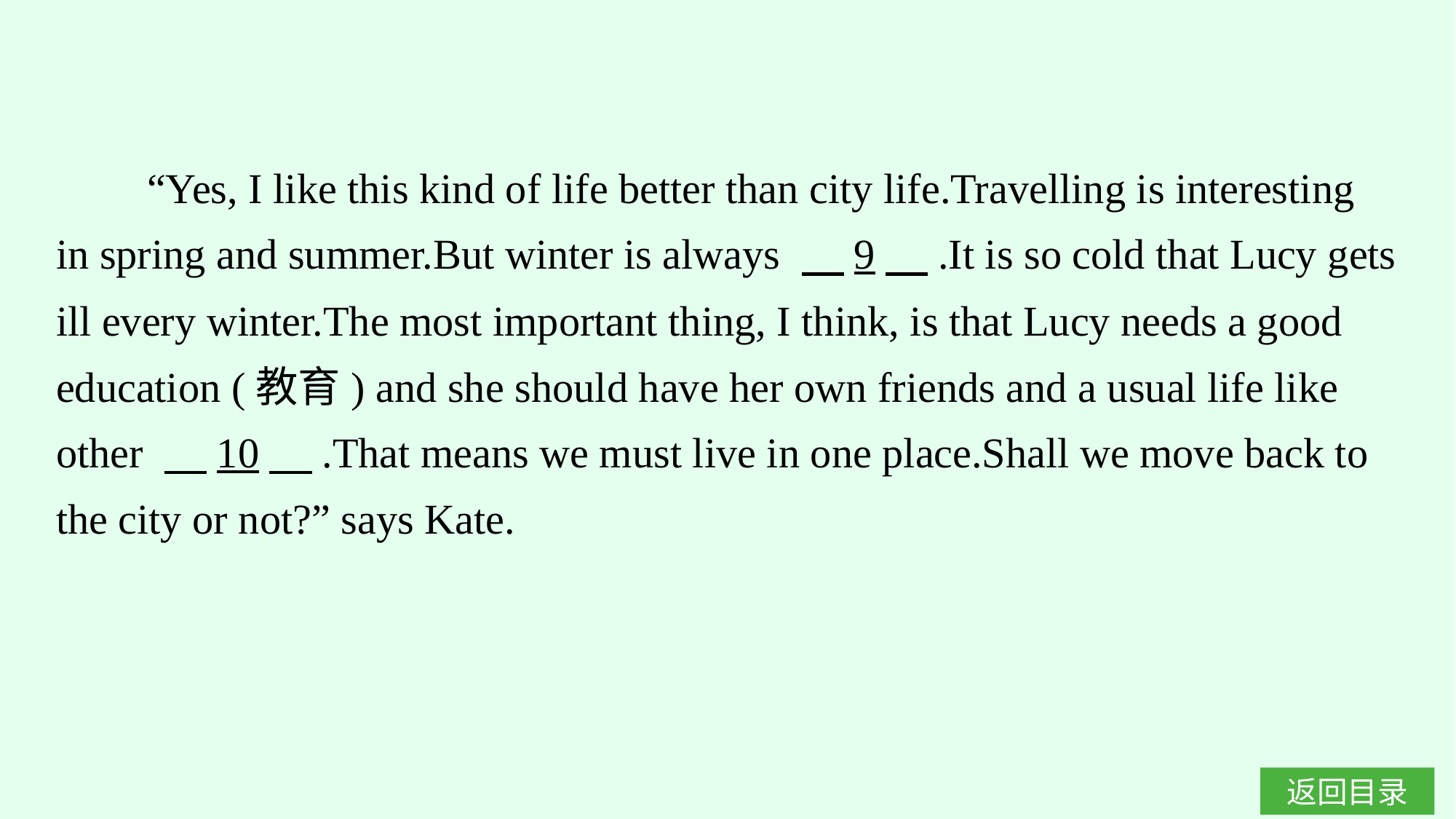

“Yes, I like this kind of life better than city life.Travelling is interesting in spring and summer.But winter is always 　9　.It is so cold that Lucy gets ill every winter.The most important thing, I think, is that Lucy needs a good education (教育) and she should have her own friends and a usual life like other 　10　.That means we must live in one place.Shall we move back to the city or not?” says Kate.